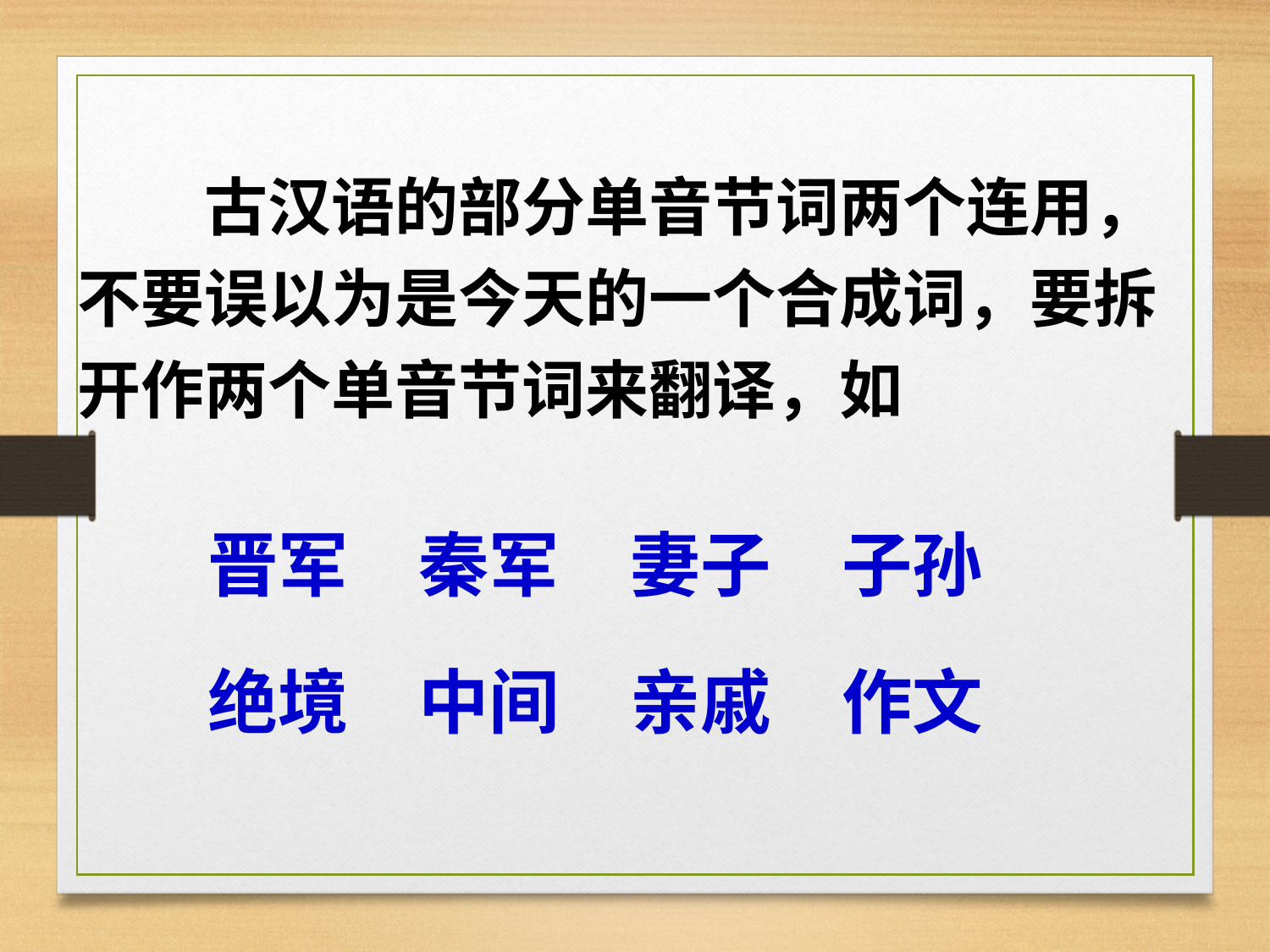

古汉语的部分单音节词两个连用，不要误以为是今天的一个合成词，要拆开作两个单音节词来翻译，如
晋军　秦军　妻子　子孙
绝境　中间　亲戚　作文